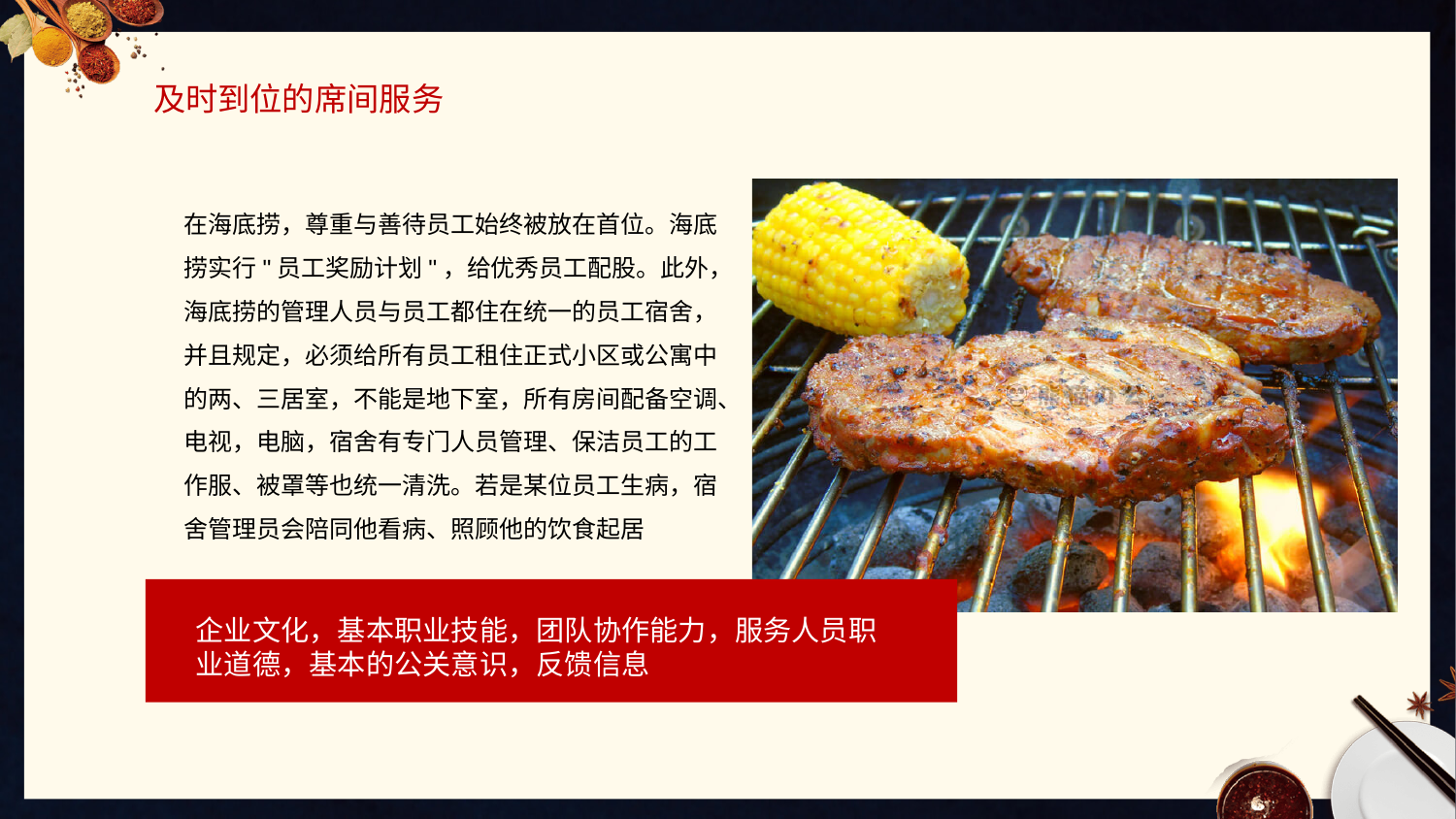

及时到位的席间服务

在海底捞，尊重与善待员工始终被放在首位。海底捞实行"员工奖励计划"，给优秀员工配股。此外，海底捞的管理人员与员工都住在统一的员工宿舍，并且规定，必须给所有员工租住正式小区或公寓中的两、三居室，不能是地下室，所有房间配备空调、电视，电脑，宿舍有专门人员管理、保洁员工的工作服、被罩等也统一清洗。若是某位员工生病，宿舍管理员会陪同他看病、照顾他的饮食起居

企业文化，基本职业技能，团队协作能力，服务人员职业道德，基本的公关意识，反馈信息